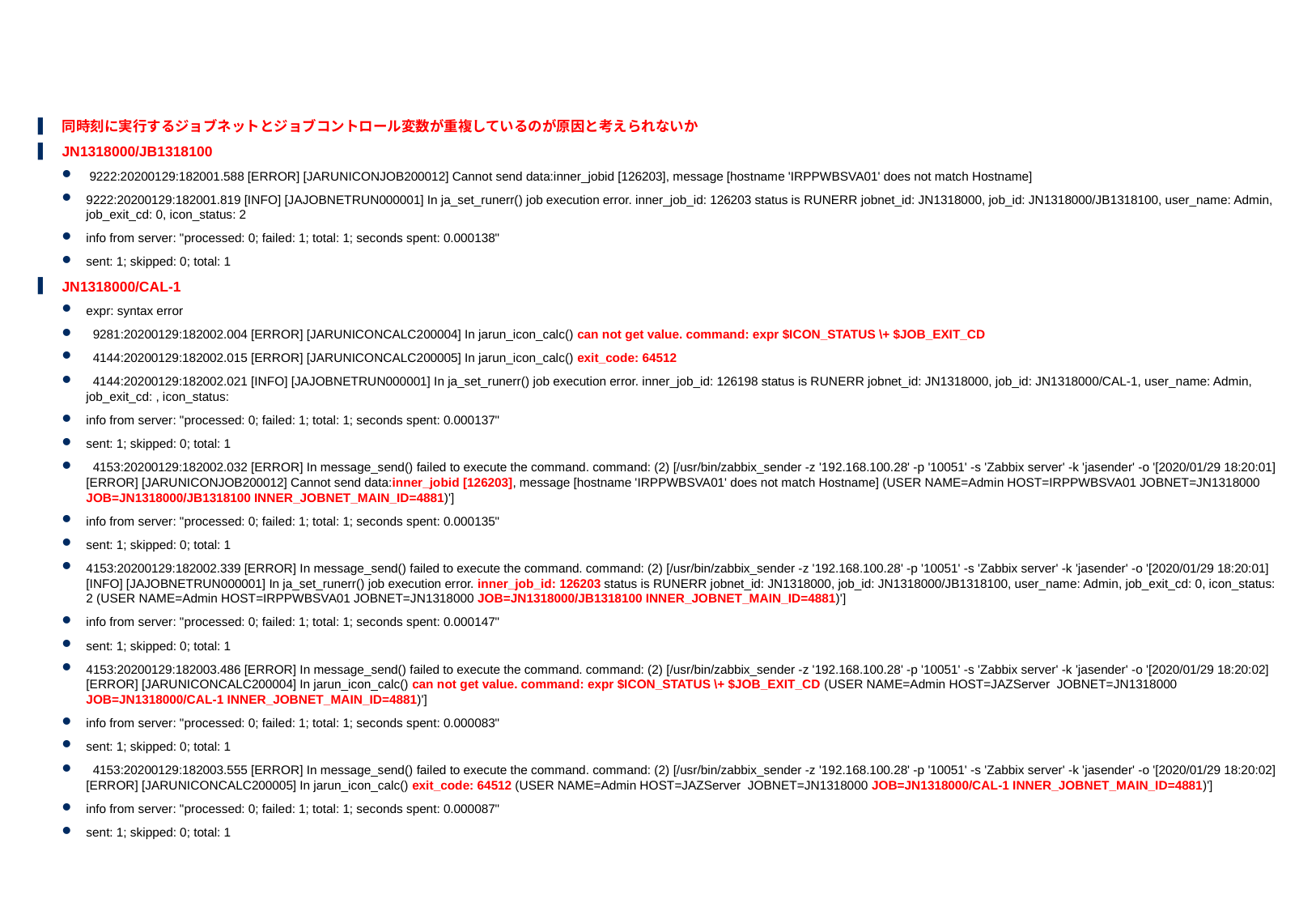

# 実装課題
同時刻に実行するジョブネットとジョブコントロール変数が重複しているのが原因と考えられないか
JN1318000/JB1318100
 9222:20200129:182001.588 [ERROR] [JARUNICONJOB200012] Cannot send data:inner_jobid [126203], message [hostname 'IRPPWBSVA01' does not match Hostname]
9222:20200129:182001.819 [INFO] [JAJOBNETRUN000001] In ja_set_runerr() job execution error. inner_job_id: 126203 status is RUNERR jobnet_id: JN1318000, job_id: JN1318000/JB1318100, user_name: Admin, job_exit_cd: 0, icon_status: 2
info from server: "processed: 0; failed: 1; total: 1; seconds spent: 0.000138"
sent: 1; skipped: 0; total: 1
JN1318000/CAL-1
expr: syntax error
  9281:20200129:182002.004 [ERROR] [JARUNICONCALC200004] In jarun_icon_calc() can not get value. command: expr $ICON_STATUS \+ $JOB_EXIT_CD
  4144:20200129:182002.015 [ERROR] [JARUNICONCALC200005] In jarun_icon_calc() exit_code: 64512
  4144:20200129:182002.021 [INFO] [JAJOBNETRUN000001] In ja_set_runerr() job execution error. inner_job_id: 126198 status is RUNERR jobnet_id: JN1318000, job_id: JN1318000/CAL-1, user_name: Admin, job_exit_cd: , icon_status:
info from server: "processed: 0; failed: 1; total: 1; seconds spent: 0.000137"
sent: 1; skipped: 0; total: 1
  4153:20200129:182002.032 [ERROR] In message_send() failed to execute the command. command: (2) [/usr/bin/zabbix_sender -z '192.168.100.28' -p '10051' -s 'Zabbix server' -k 'jasender' -o '[2020/01/29 18:20:01] [ERROR] [JARUNICONJOB200012] Cannot send data:inner_jobid [126203], message [hostname 'IRPPWBSVA01' does not match Hostname] (USER NAME=Admin HOST=IRPPWBSVA01 JOBNET=JN1318000 JOB=JN1318000/JB1318100 INNER_JOBNET_MAIN_ID=4881)']
info from server: "processed: 0; failed: 1; total: 1; seconds spent: 0.000135"
sent: 1; skipped: 0; total: 1
4153:20200129:182002.339 [ERROR] In message_send() failed to execute the command. command: (2) [/usr/bin/zabbix_sender -z '192.168.100.28' -p '10051' -s 'Zabbix server' -k 'jasender' -o '[2020/01/29 18:20:01] [INFO] [JAJOBNETRUN000001] In ja_set_runerr() job execution error. inner_job_id: 126203 status is RUNERR jobnet_id: JN1318000, job_id: JN1318000/JB1318100, user_name: Admin, job_exit_cd: 0, icon_status: 2 (USER NAME=Admin HOST=IRPPWBSVA01 JOBNET=JN1318000 JOB=JN1318000/JB1318100 INNER_JOBNET_MAIN_ID=4881)']
info from server: "processed: 0; failed: 1; total: 1; seconds spent: 0.000147"
sent: 1; skipped: 0; total: 1
4153:20200129:182003.486 [ERROR] In message_send() failed to execute the command. command: (2) [/usr/bin/zabbix_sender -z '192.168.100.28' -p '10051' -s 'Zabbix server' -k 'jasender' -o '[2020/01/29 18:20:02] [ERROR] [JARUNICONCALC200004] In jarun_icon_calc() can not get value. command: expr $ICON_STATUS \+ $JOB_EXIT_CD (USER NAME=Admin HOST=JAZServer  JOBNET=JN1318000 JOB=JN1318000/CAL-1 INNER_JOBNET_MAIN_ID=4881)']
info from server: "processed: 0; failed: 1; total: 1; seconds spent: 0.000083"
sent: 1; skipped: 0; total: 1
  4153:20200129:182003.555 [ERROR] In message_send() failed to execute the command. command: (2) [/usr/bin/zabbix_sender -z '192.168.100.28' -p '10051' -s 'Zabbix server' -k 'jasender' -o '[2020/01/29 18:20:02] [ERROR] [JARUNICONCALC200005] In jarun_icon_calc() exit_code: 64512 (USER NAME=Admin HOST=JAZServer  JOBNET=JN1318000 JOB=JN1318000/CAL-1 INNER_JOBNET_MAIN_ID=4881)']
info from server: "processed: 0; failed: 1; total: 1; seconds spent: 0.000087"
sent: 1; skipped: 0; total: 1